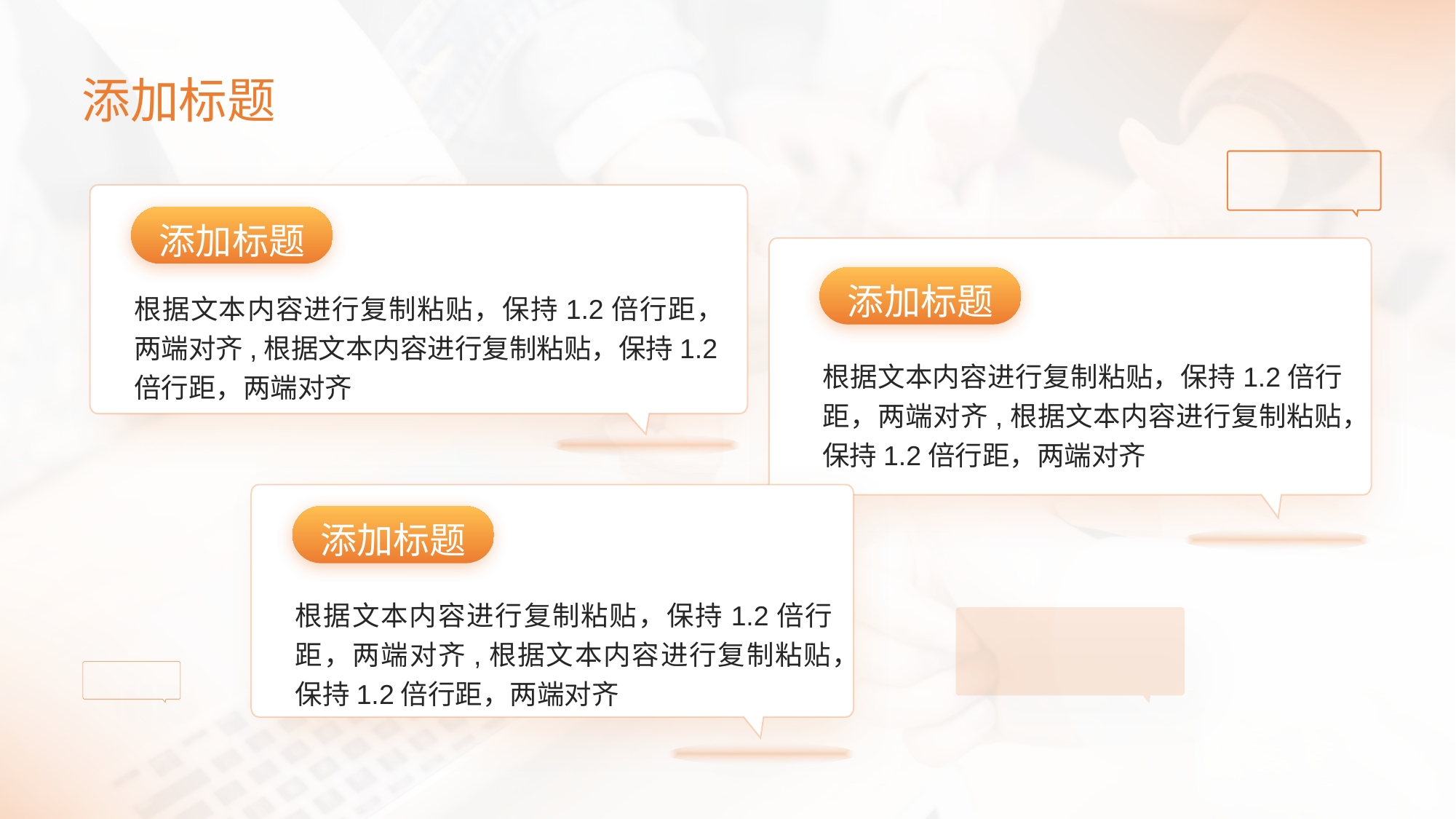

添加标题

添加标题
根据文本内容进行复制粘贴，保持1.2倍行距，两端对齐,根据文本内容进行复制粘贴，保持1.2倍行距，两端对齐

添加标题
根据文本内容进行复制粘贴，保持1.2倍行距，两端对齐,根据文本内容进行复制粘贴，保持1.2倍行距，两端对齐

添加标题
根据文本内容进行复制粘贴，保持1.2倍行距，两端对齐,根据文本内容进行复制粘贴，保持1.2倍行距，两端对齐